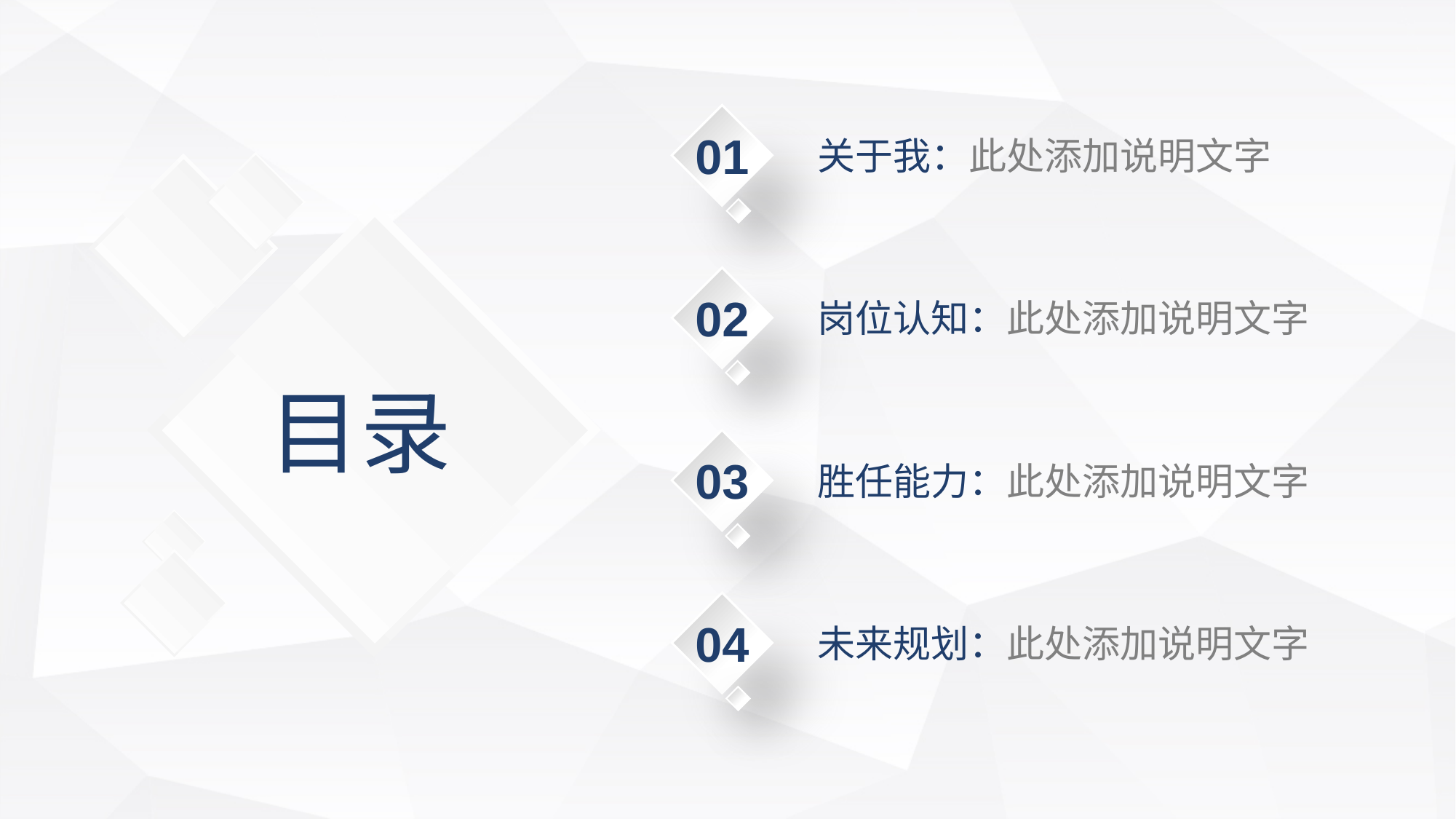

01
关于我：此处添加说明文字

02
岗位认知：此处添加说明文字

目录

03
胜任能力：此处添加说明文字

04
未来规划：此处添加说明文字